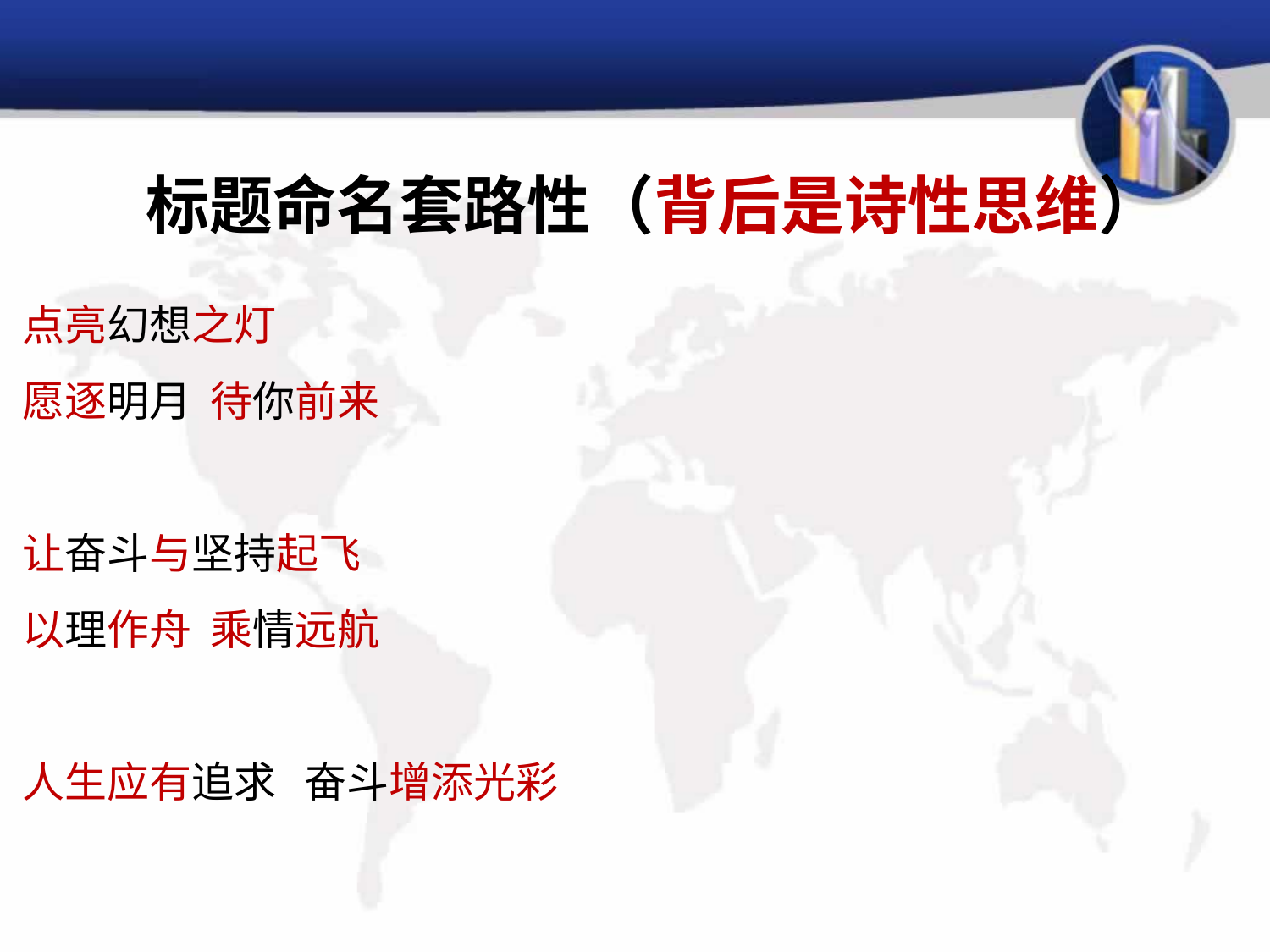

标题命名套路性（背后是诗性思维）
点亮幻想之灯
愿逐明月  待你前来

让奋斗与坚持起飞
以理作舟  乘情远航

人生应有追求   奋斗增添光彩